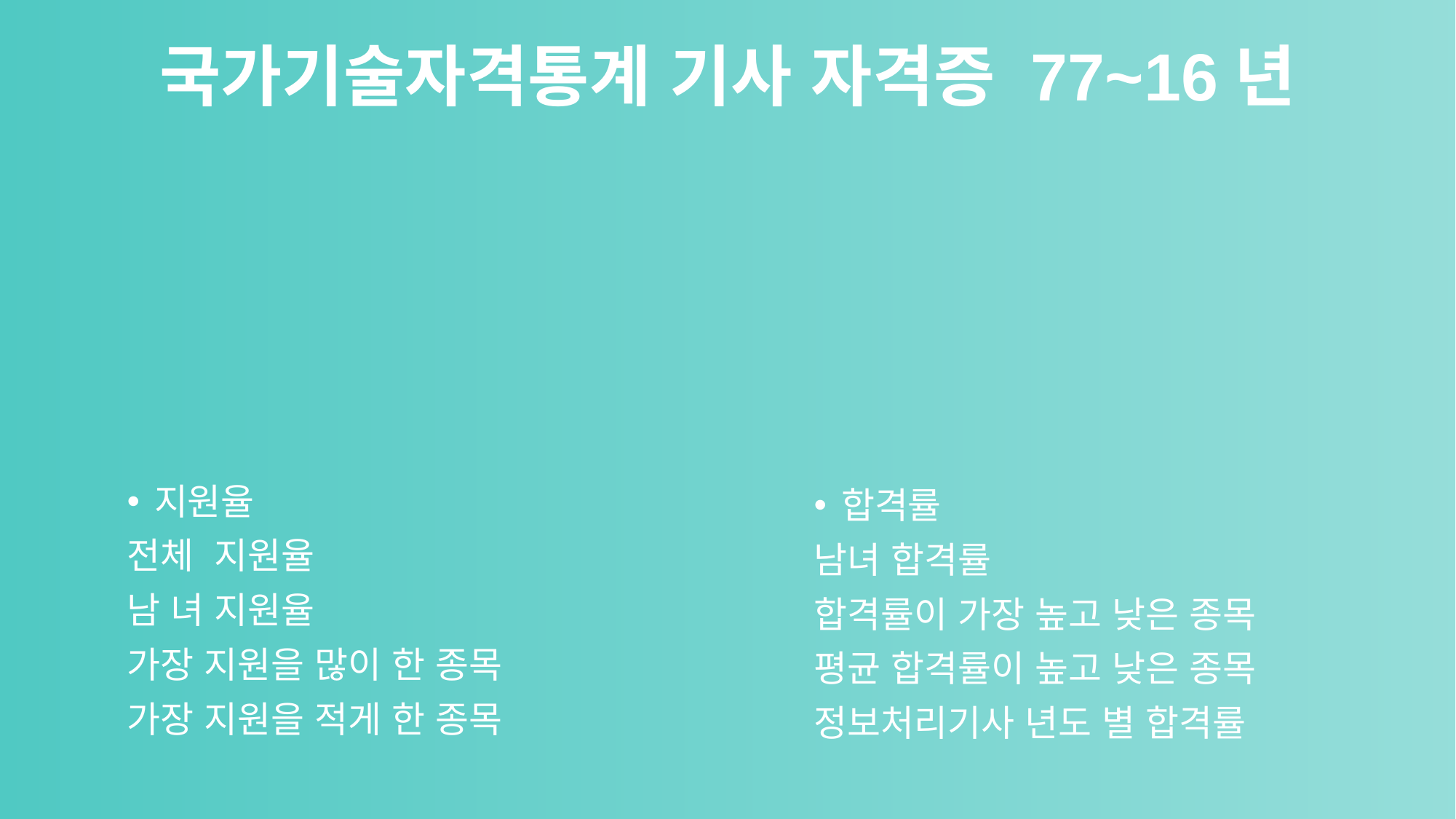

# 국가기술자격통계 기사 자격증 77~16년

합격률
남녀 합격률
합격률이 가장 높고 낮은 종목
평균 합격률이 높고 낮은 종목
정보처리기사 년도 별 합격률
지원율
전체  지원율
남 녀 지원율
가장 지원을 많이 한 종목
가장 지원을 적게 한 종목